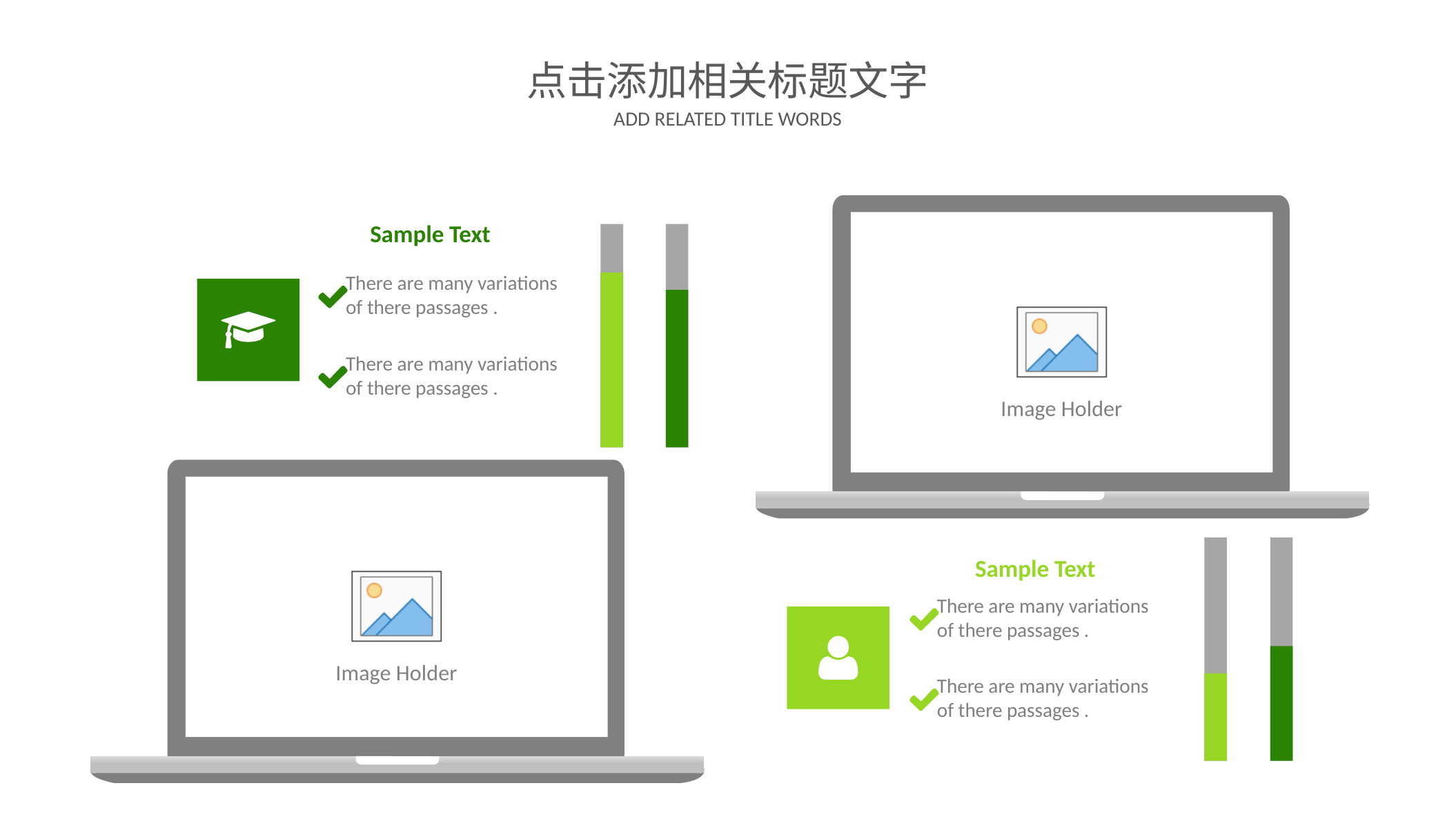

点击添加相关标题文字
ADD RELATED TITLE WORDS

Sample Text
There are many variations
of there passages .

There are many variations
of there passages .

Sample Text
There are many variations
of there passages .

There are many variations
of there passages .